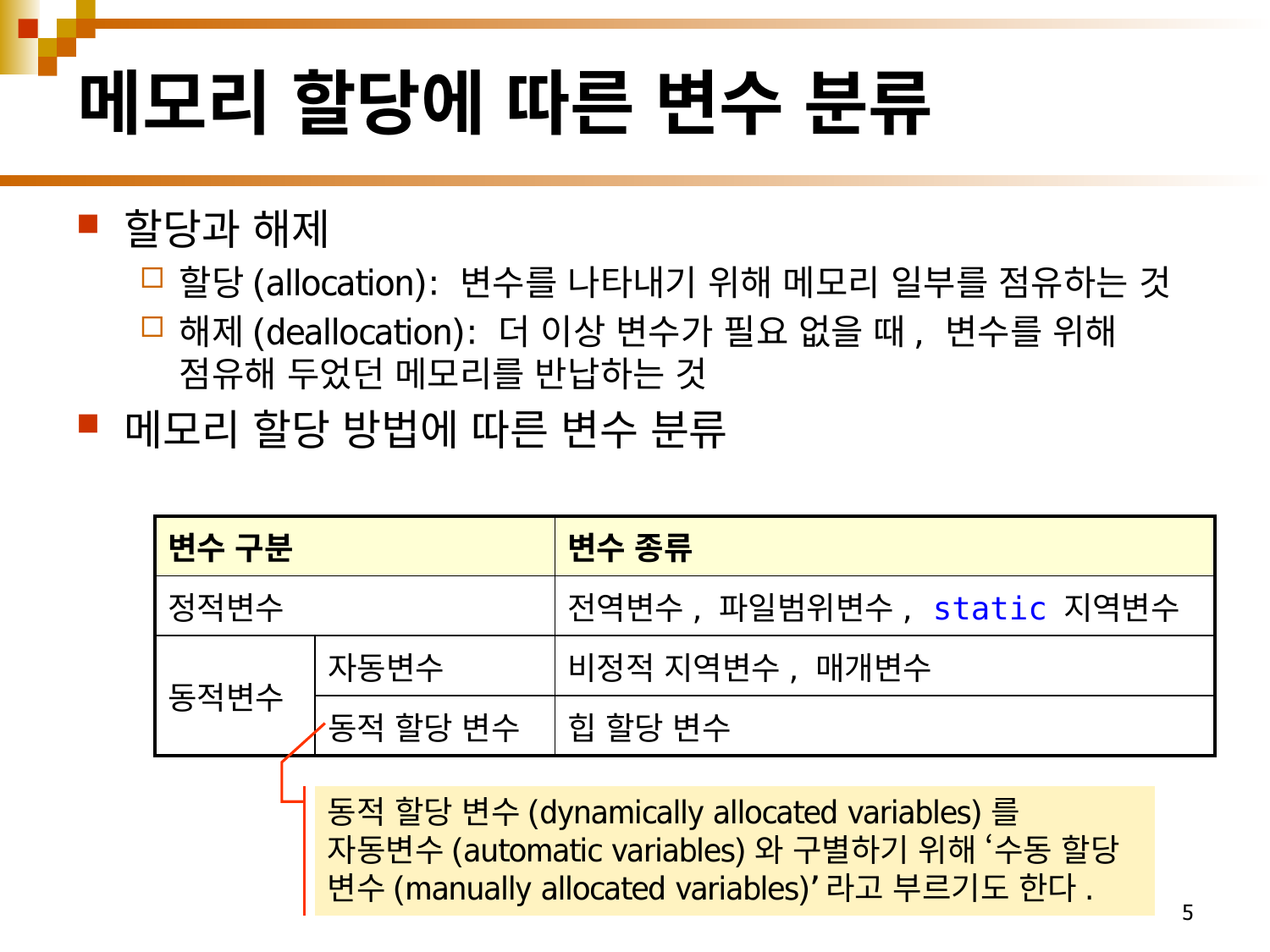

# 메모리 할당에 따른 변수 분류
할당과 해제
할당(allocation): 변수를 나타내기 위해 메모리 일부를 점유하는 것
해제(deallocation): 더 이상 변수가 필요 없을 때, 변수를 위해 점유해 두었던 메모리를 반납하는 것
메모리 할당 방법에 따른 변수 분류
| 변수 구분 |  | 변수 종류 |
| --- | --- | --- |
| 정적변수 |  | 전역변수, 파일범위변수, static 지역변수 |
| 동적변수 | 자동변수 | 비정적 지역변수, 매개변수 |
|  | 동적 할당 변수 | 힙 할당 변수 |
동적 할당 변수(dynamically allocated variables)를 자동변수(automatic variables)와 구별하기 위해 ‘수동 할당 변수(manually allocated variables)’라고 부르기도 한다.
5